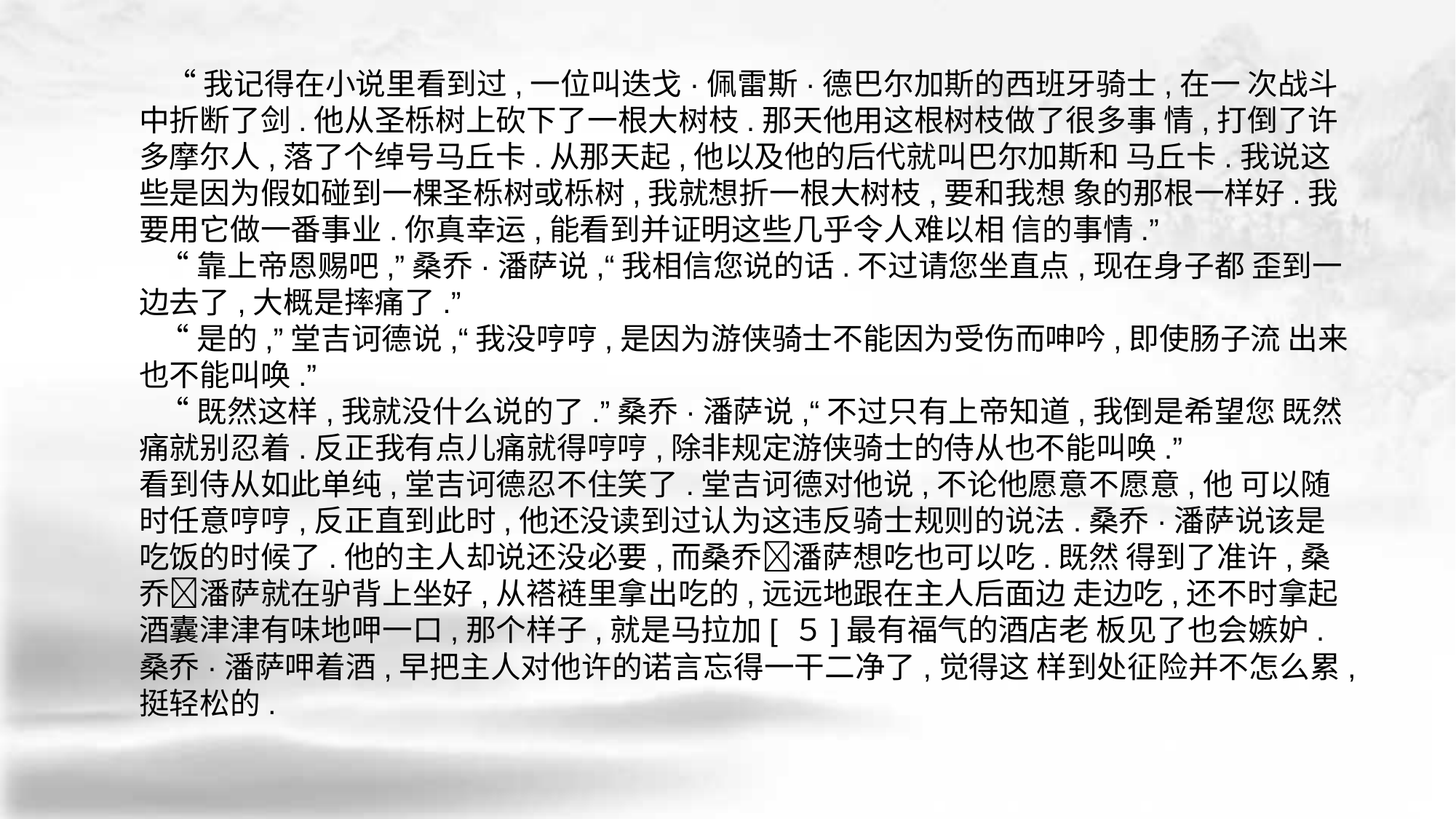

“我记得在小说里看到过,一位叫迭戈·佩雷斯·德巴尔加斯的西班牙骑士,在一 次战斗中折断了剑.他从圣栎树上砍下了一根大树枝.那天他用这根树枝做了很多事 情,打倒了许多摩尔人,落了个绰号马丘卡.从那天起,他以及他的后代就叫巴尔加斯和 马丘卡.我说这些是因为假如碰到一棵圣栎树或栎树,我就想折一根大树枝,要和我想 象的那根一样好.我要用它做一番事业.你真幸运,能看到并证明这些几乎令人难以相 信的事情.”
   “靠上帝恩赐吧,”桑乔·潘萨说,“我相信您说的话.不过请您坐直点,现在身子都 歪到一边去了,大概是摔痛了.”
   “是的,”堂吉诃德说,“我没哼哼,是因为游侠骑士不能因为受伤而呻吟,即使肠子流 出来也不能叫唤.”
   “既然这样,我就没什么说的了.”桑乔·潘萨说,“不过只有上帝知道,我倒是希望您 既然痛就别忍着.反正我有点儿痛就得哼哼,除非规定游侠骑士的侍从也不能叫唤.”
看到侍从如此单纯,堂吉诃德忍不住笑了.堂吉诃德对他说,不论他愿意不愿意,他 可以随时任意哼哼,反正直到此时,他还没读到过认为这违反骑士规则的说法.桑乔·潘萨说该是吃饭的时候了.他的主人却说还没必要,而桑乔􀅰潘萨想吃也可以吃.既然 得到了准许,桑乔􀅰潘萨就在驴背上坐好,从褡裢里拿出吃的,远远地跟在主人后面边 走边吃,还不时拿起酒囊津津有味地呷一口,那个样子,就是马拉加[ ５]最有福气的酒店老 板见了也会嫉妒.桑乔·潘萨呷着酒,早把主人对他许的诺言忘得一干二净了,觉得这 样到处征险并不怎么累,挺轻松的.